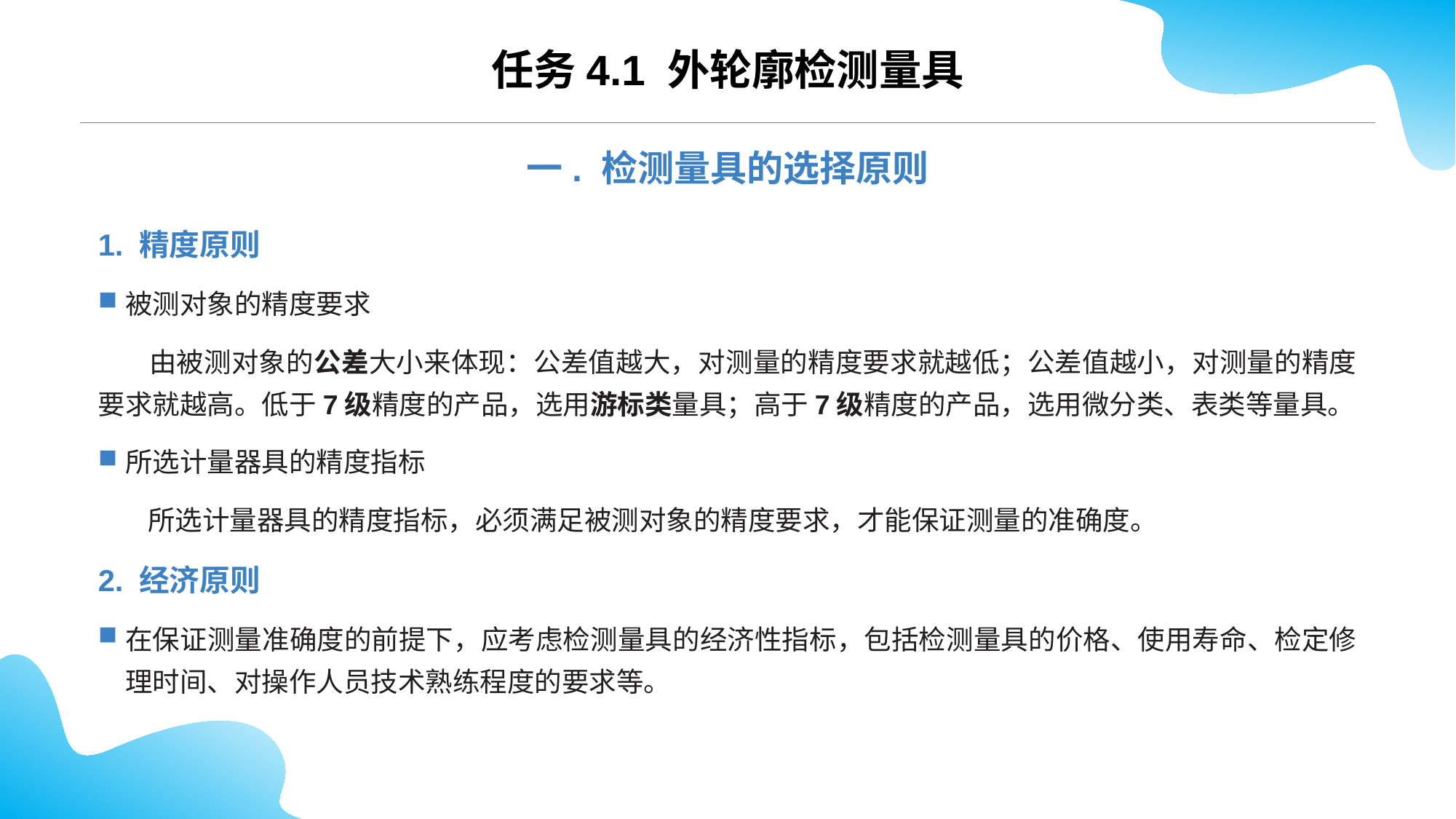

CONTENTS
任务4.1 外轮廓检测量具
一. 检测量具的选择原则
1. 精度原则
被测对象的精度要求
       由被测对象的公差大小来体现：公差值越大，对测量的精度要求就越低；公差值越小，对测量的精度要求就越高。低于7级精度的产品，选用游标类量具；高于7级精度的产品，选用微分类、表类等量具。
所选计量器具的精度指标
       所选计量器具的精度指标，必须满足被测对象的精度要求，才能保证测量的准确度。
2. 经济原则
在保证测量准确度的前提下，应考虑检测量具的经济性指标，包括检测量具的价格、使用寿命、检定修理时间、对操作人员技术熟练程度的要求等。